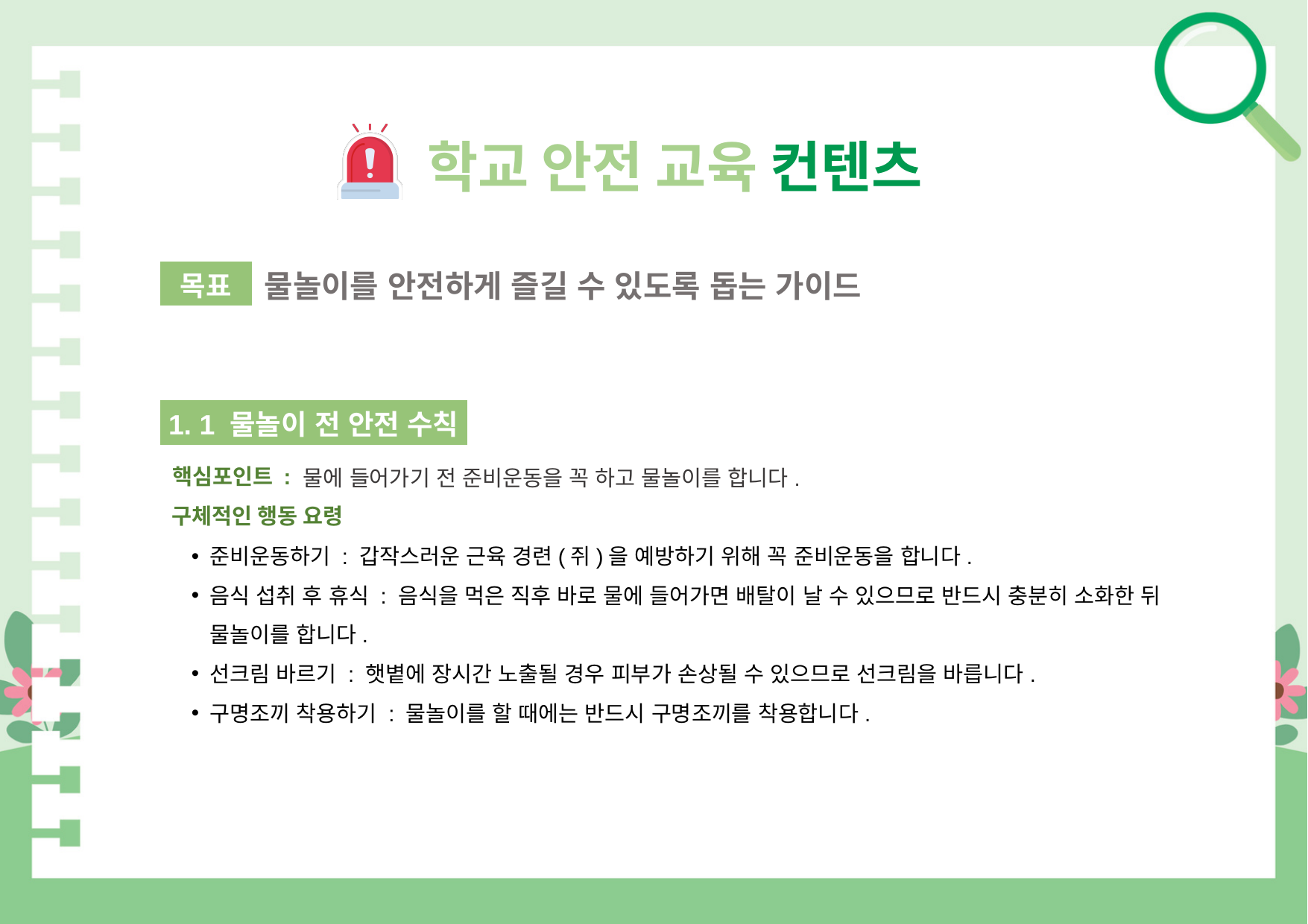

학교 안전 교육 컨텐츠
물놀이를 안전하게 즐길 수 있도록 돕는 가이드

목표

1. 1 물놀이 전 안전 수칙
핵심포인트 :
물에 들어가기 전 준비운동을 꼭 하고 물놀이를 합니다.
구체적인 행동 요령
준비운동하기 : 갑작스러운 근육 경련(쥐)을 예방하기 위해 꼭 준비운동을 합니다.
음식 섭취 후 휴식 : 음식을 먹은 직후 바로 물에 들어가면 배탈이 날 수 있으므로 반드시 충분히 소화한 뒤 물놀이를 합니다.
선크림 바르기 : 햇볕에 장시간 노출될 경우 피부가 손상될 수 있으므로 선크림을 바릅니다.
구명조끼 착용하기 : 물놀이를 할 때에는 반드시 구명조끼를 착용합니다.